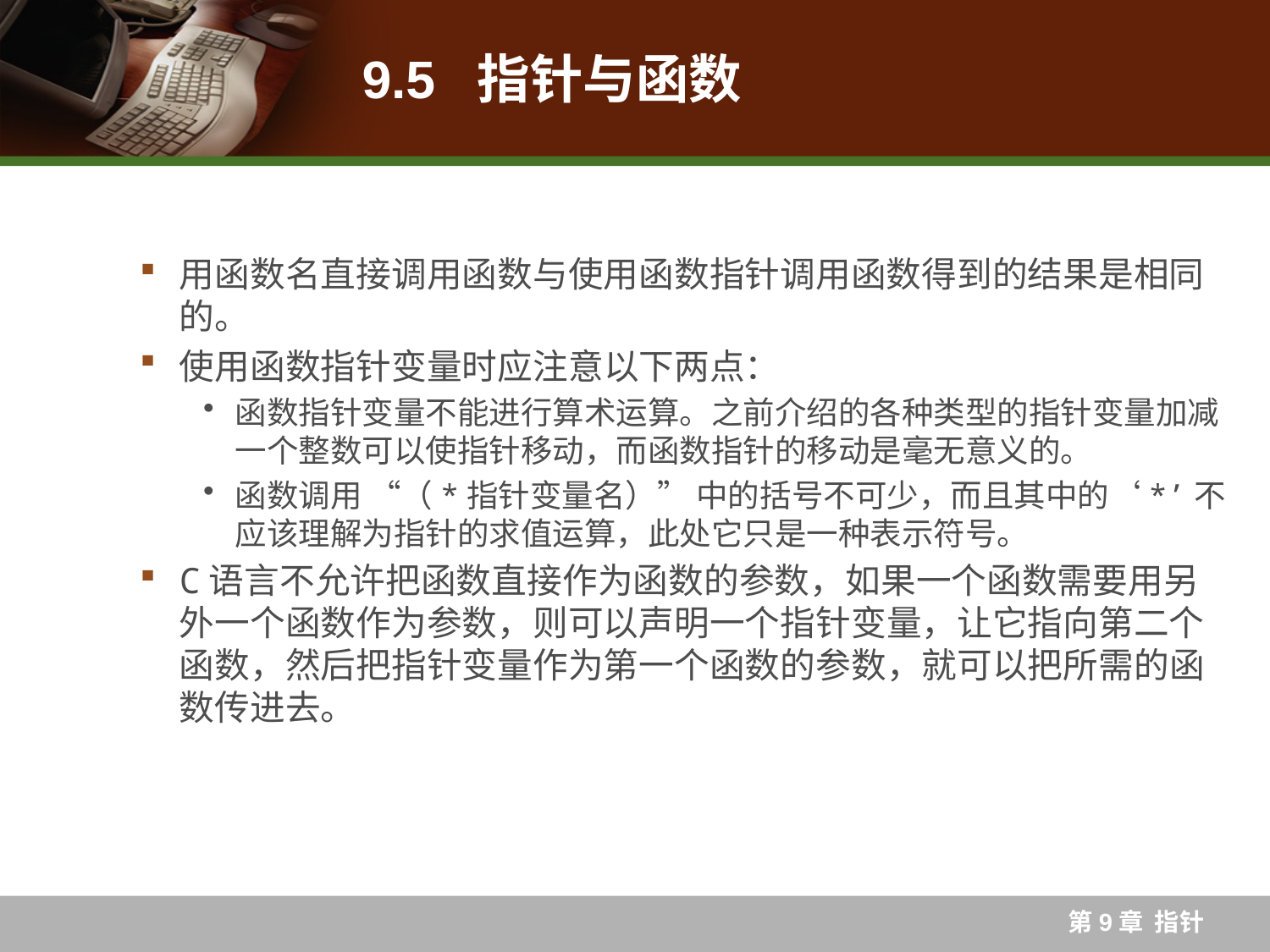

# 9.5  指针与函数
用函数名直接调用函数与使用函数指针调用函数得到的结果是相同的。
使用函数指针变量时应注意以下两点：
函数指针变量不能进行算术运算。之前介绍的各种类型的指针变量加减一个整数可以使指针移动，而函数指针的移动是毫无意义的。
函数调用 “（*指针变量名）” 中的括号不可少，而且其中的‘*’不应该理解为指针的求值运算，此处它只是一种表示符号。
C语言不允许把函数直接作为函数的参数，如果一个函数需要用另外一个函数作为参数，则可以声明一个指针变量，让它指向第二个函数，然后把指针变量作为第一个函数的参数，就可以把所需的函数传进去。
第9章  指针